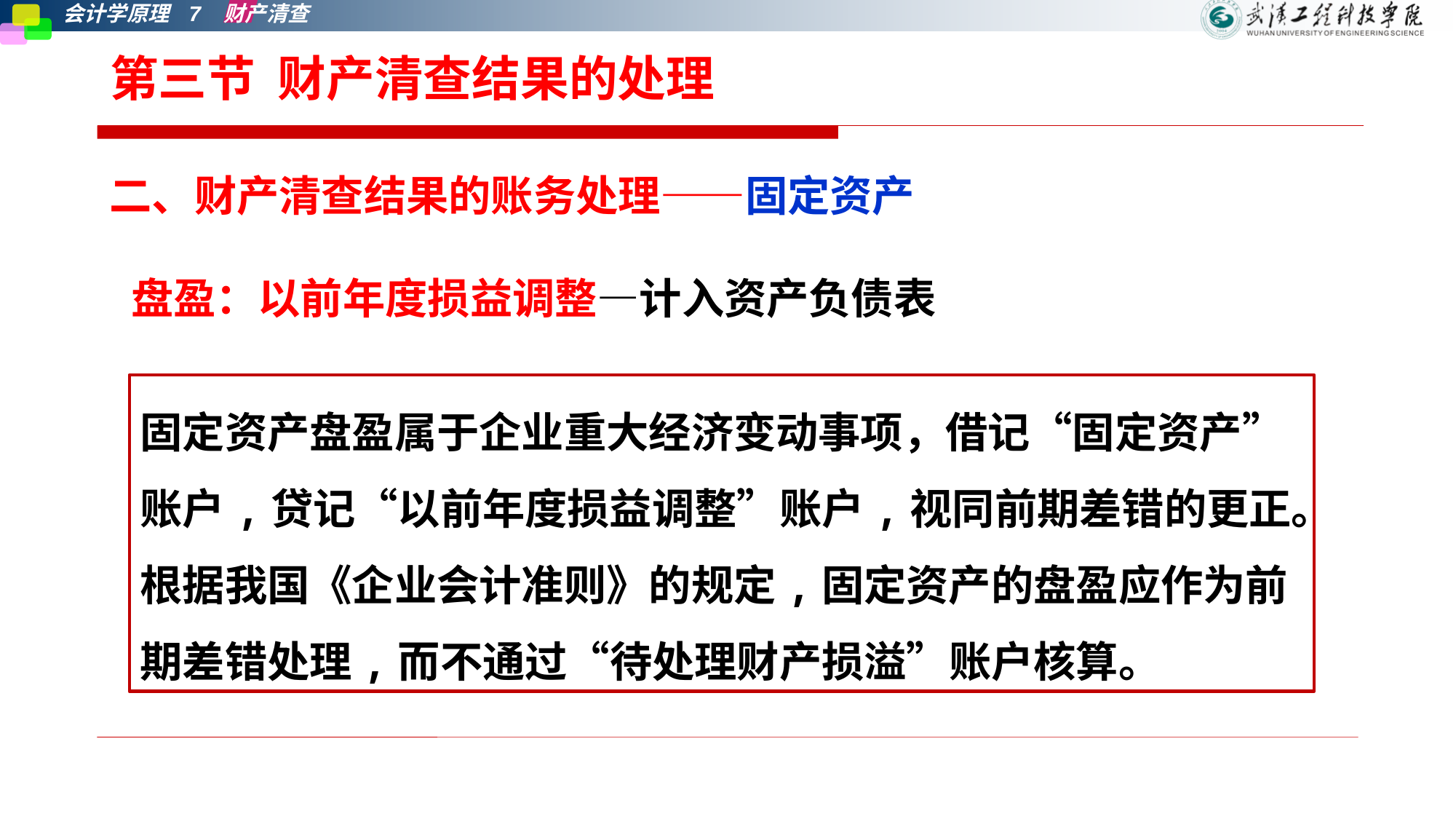

第三节  财产清查结果的处理
二、财产清查结果的账务处理——固定资产
盘盈：以前年度损益调整—计入资产负债表
固定资产盘盈属于企业重大经济变动事项，借记“固定资产”账户,贷记“以前年度损益调整”账户,视同前期差错的更正。根据我国《企业会计准则》的规定,固定资产的盘盈应作为前期差错处理,而不通过“待处理财产损溢”账户核算。